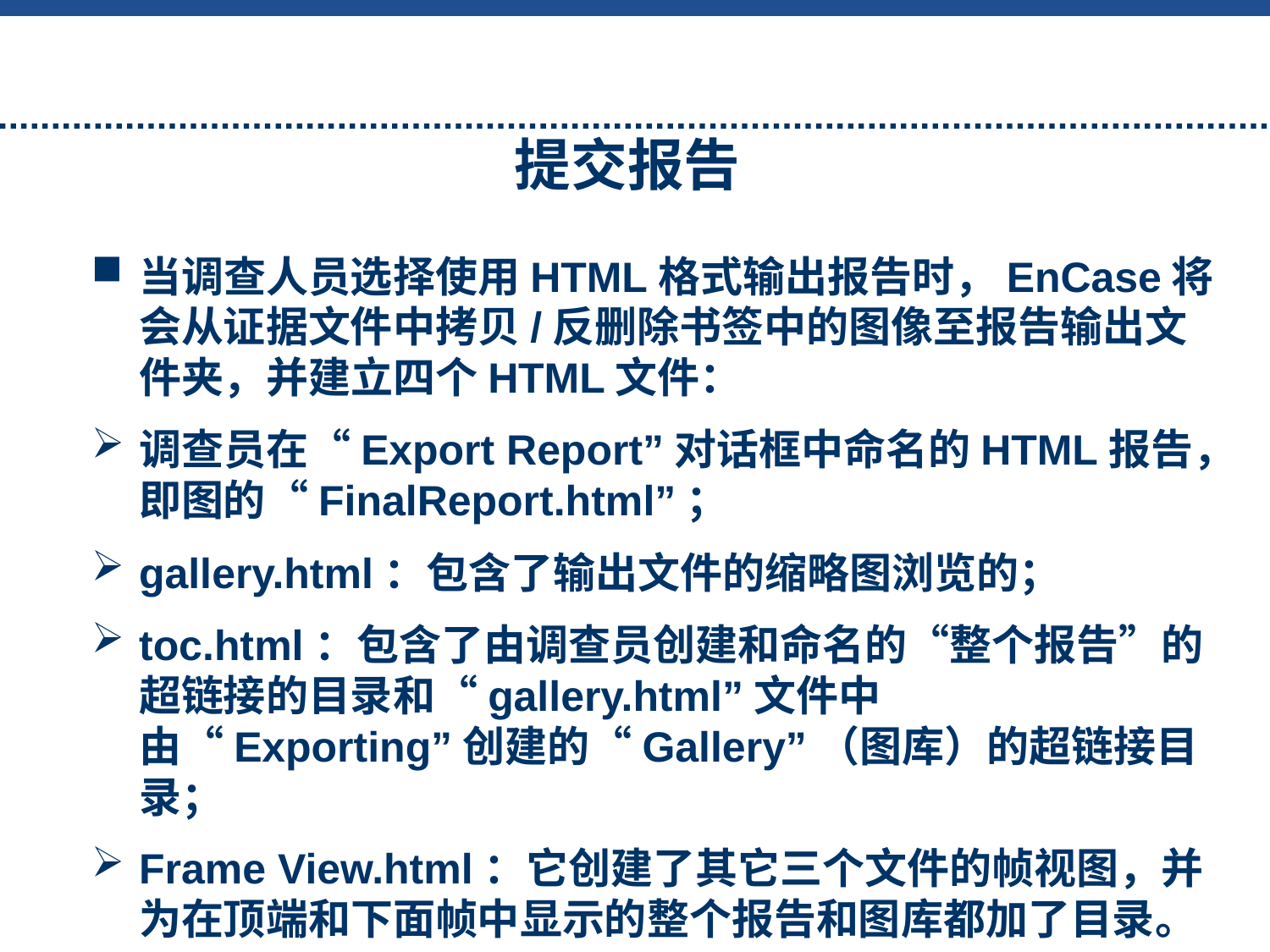

提交报告
当调查人员选择使用HTML格式输出报告时，EnCase将会从证据文件中拷贝/反删除书签中的图像至报告输出文件夹，并建立四个HTML文件：
调查员在“Export Report”对话框中命名的HTML报告，即图的“FinalReport.html”；
gallery.html：包含了输出文件的缩略图浏览的；
toc.html：包含了由调查员创建和命名的“整个报告”的超链接的目录和“gallery.html”文件中由“Exporting”创建的“Gallery”（图库）的超链接目录；
Frame View.html：它创建了其它三个文件的帧视图，并为在顶端和下面帧中显示的整个报告和图库都加了目录。